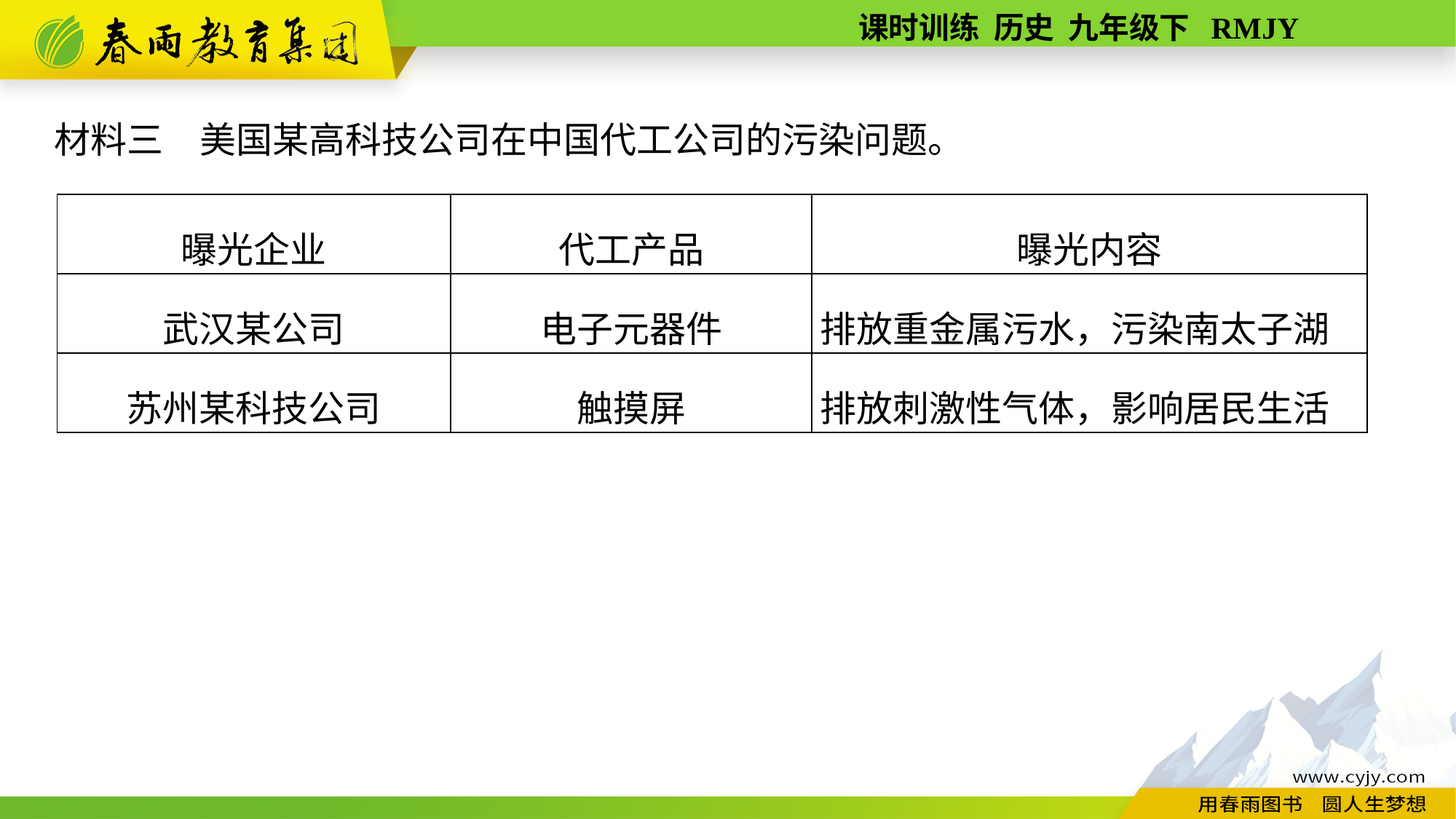

材料三　美国某高科技公司在中国代工公司的污染问题。
| 曝光企业 | 代工产品 | 曝光内容 |
| --- | --- | --- |
| 武汉某公司 | 电子元器件 | 排放重金属污水，污染南太子湖 |
| 苏州某科技公司 | 触摸屏 | 排放刺激性气体，影响居民生活 |